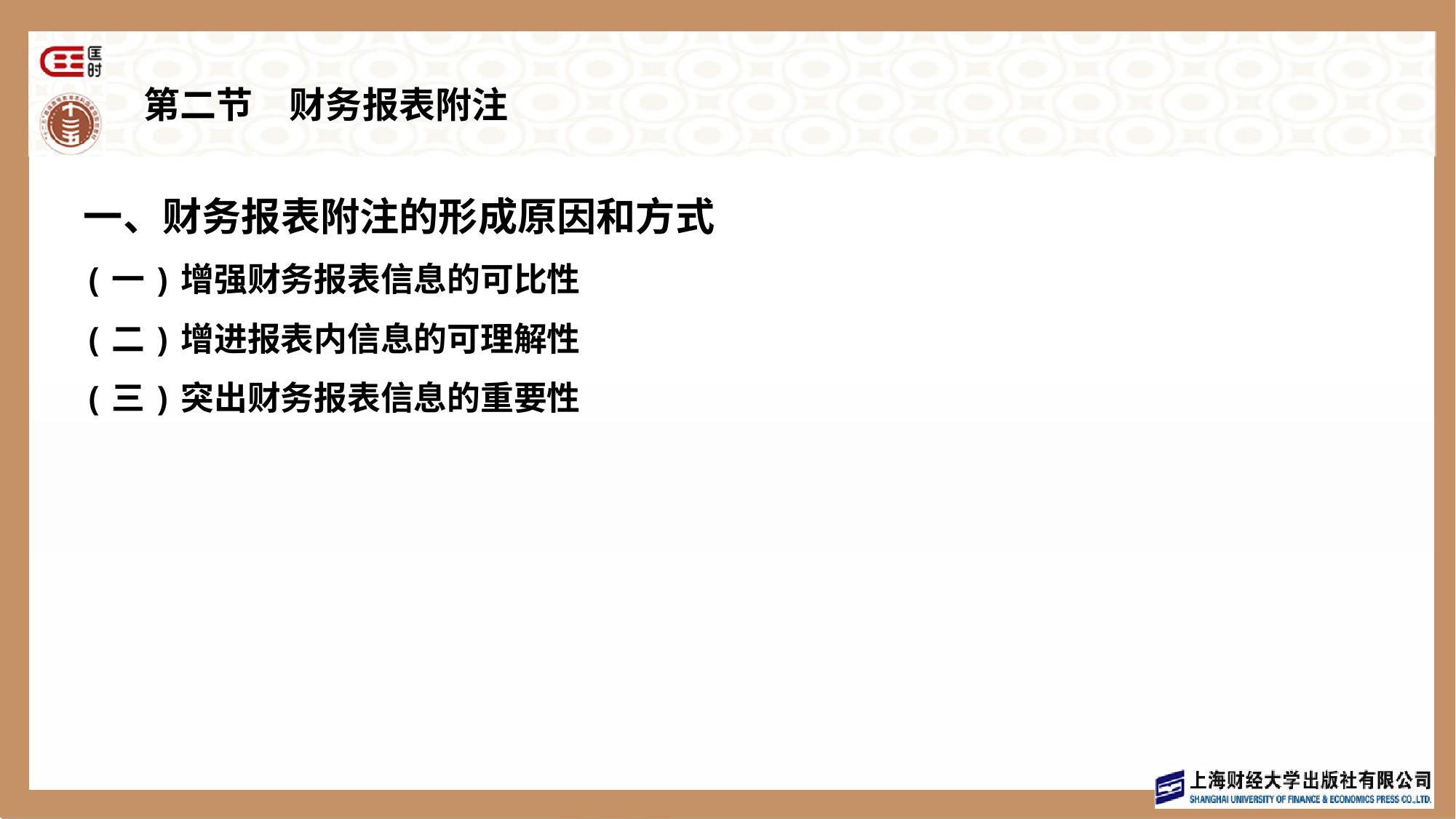

# 第二节　财务报表附注
一、财务报表附注的形成原因和方式
(一)增强财务报表信息的可比性
(二)增进报表内信息的可理解性
(三)突出财务报表信息的重要性